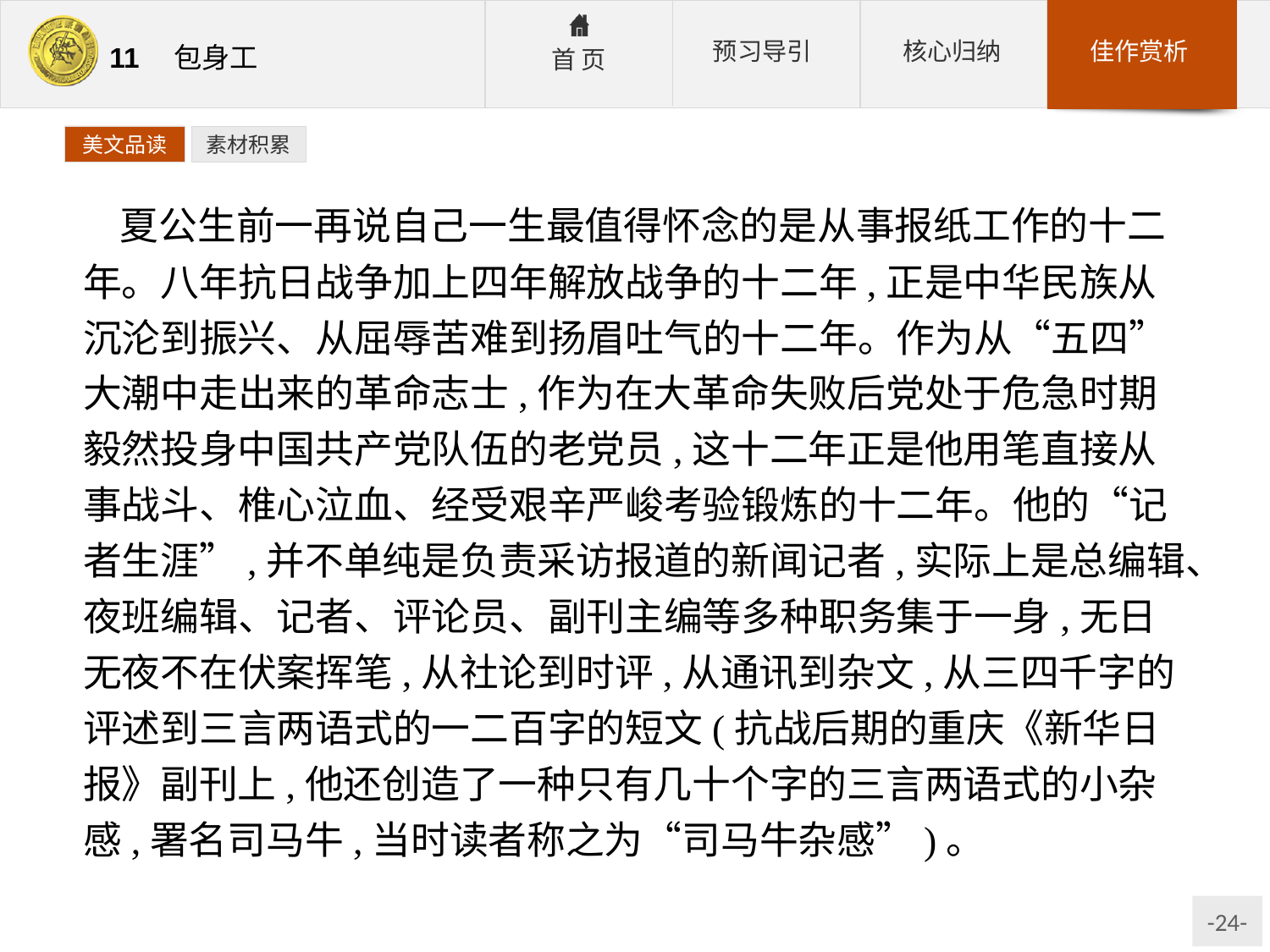

美文品读
素材积累
夏公生前一再说自己一生最值得怀念的是从事报纸工作的十二年。八年抗日战争加上四年解放战争的十二年,正是中华民族从沉沦到振兴、从屈辱苦难到扬眉吐气的十二年。作为从“五四”大潮中走出来的革命志士,作为在大革命失败后党处于危急时期毅然投身中国共产党队伍的老党员,这十二年正是他用笔直接从事战斗、椎心泣血、经受艰辛严峻考验锻炼的十二年。他的“记者生涯”,并不单纯是负责采访报道的新闻记者,实际上是总编辑、夜班编辑、记者、评论员、副刊主编等多种职务集于一身,无日无夜不在伏案挥笔,从社论到时评,从通讯到杂文,从三四千字的评述到三言两语式的一二百字的短文(抗战后期的重庆《新华日报》副刊上,他还创造了一种只有几十个字的三言两语式的小杂感,署名司马牛,当时读者称之为“司马牛杂感”)。